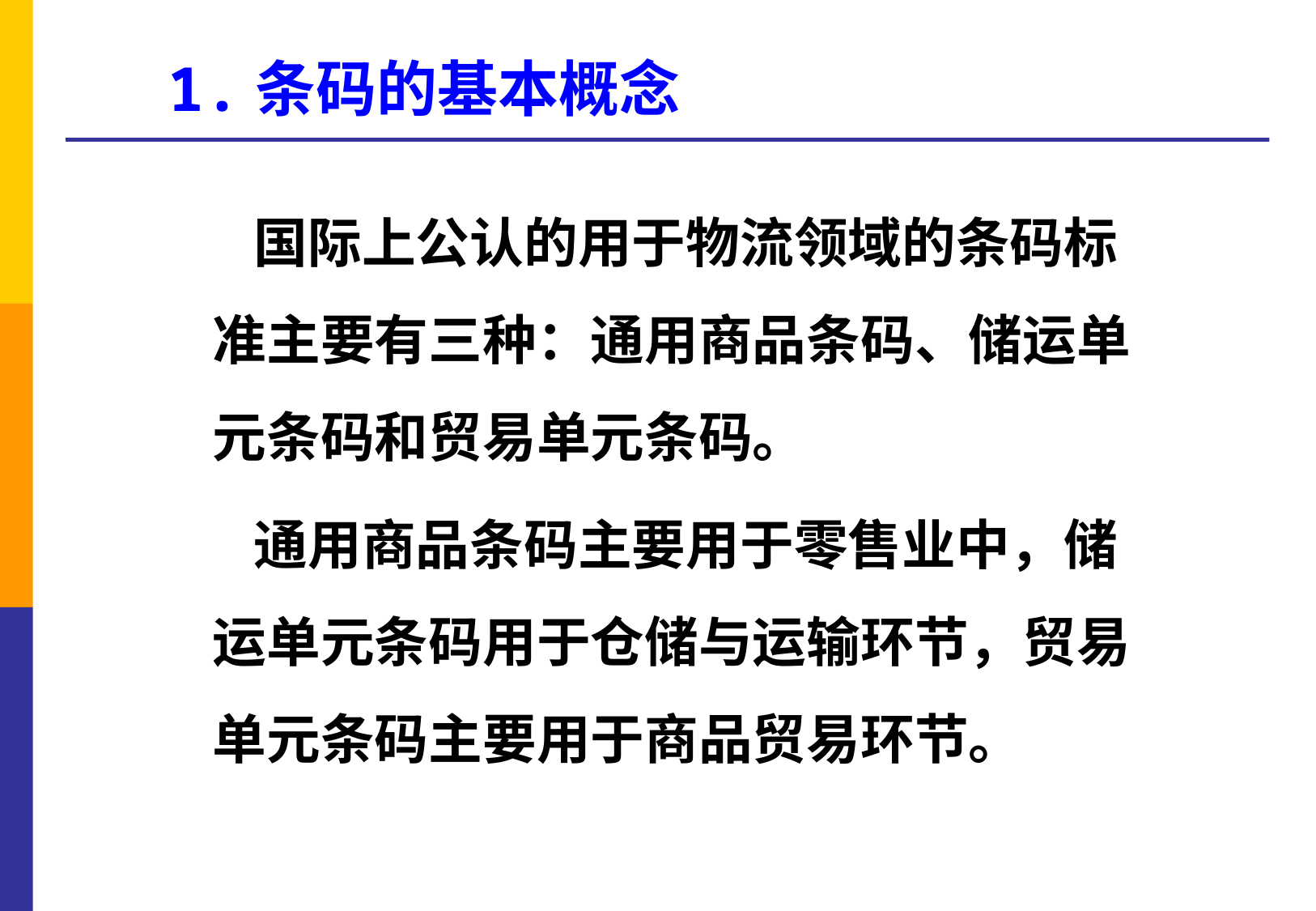

1.条码的基本概念

      国际上公认的用于物流领域的条码标准主要有三种：通用商品条码、储运单元条码和贸易单元条码。
      通用商品条码主要用于零售业中，储运单元条码用于仓储与运输环节，贸易单元条码主要用于商品贸易环节。